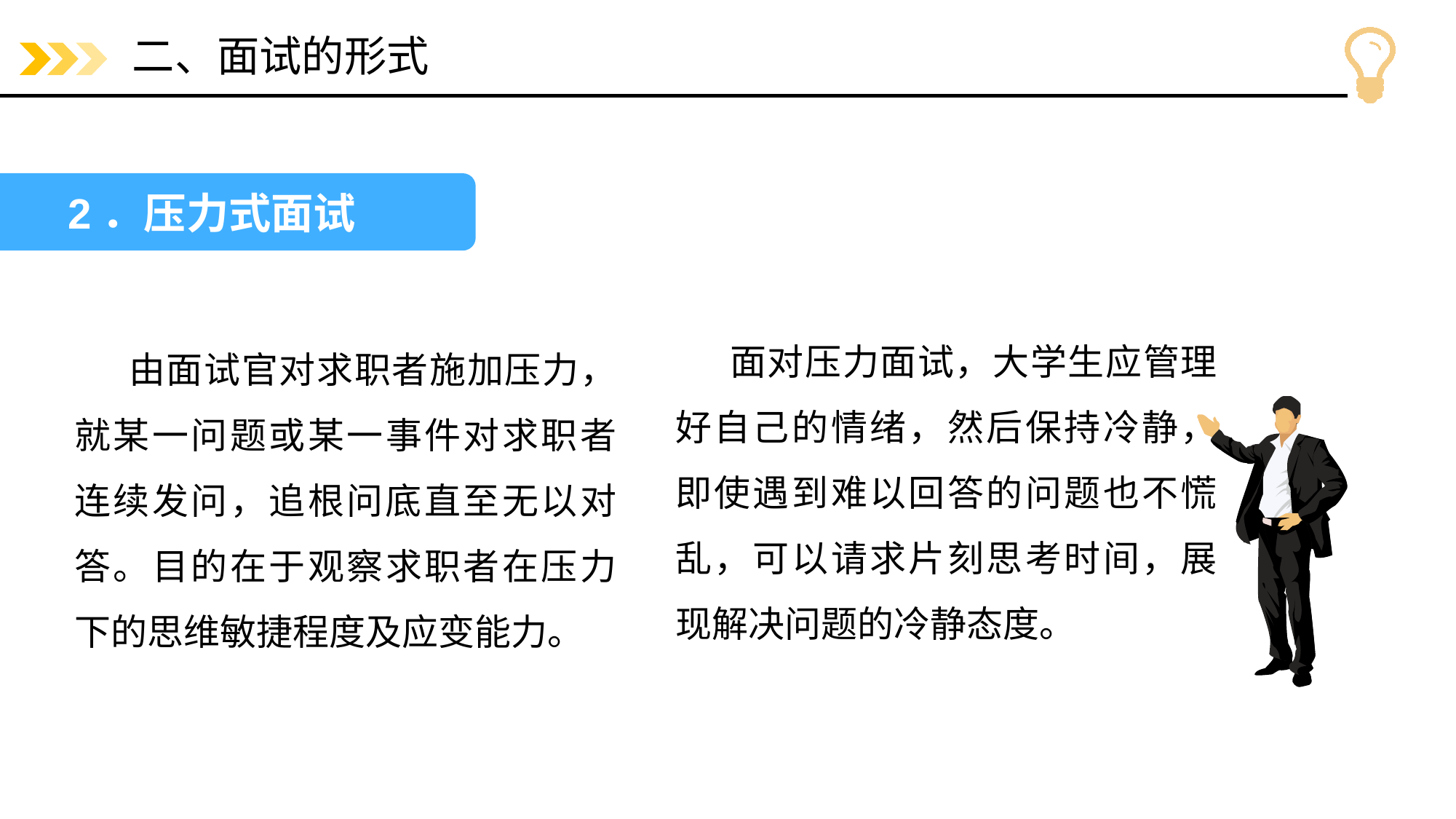

23
# 二、面试的形式
2．压力式面试
面对压力面试，大学生应管理好自己的情绪，然后保持冷静，即使遇到难以回答的问题也不慌乱，可以请求片刻思考时间，展现解决问题的冷静态度。
由面试官对求职者施加压力，就某一问题或某一事件对求职者连续发问，追根问底直至无以对答。目的在于观察求职者在压力下的思维敏捷程度及应变能力。